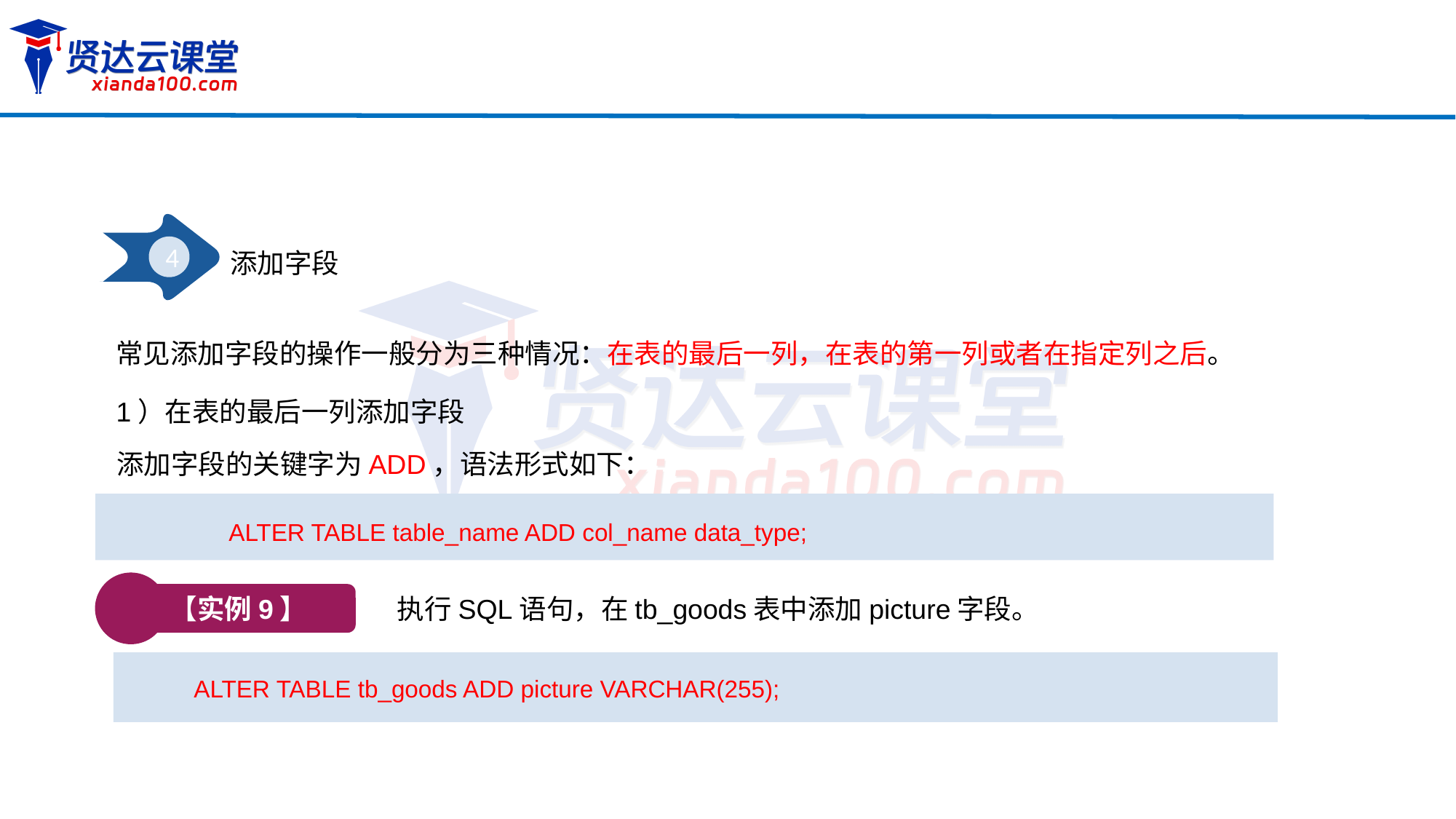

4
添加字段
常见添加字段的操作一般分为三种情况：在表的最后一列，在表的第一列或者在指定列之后。
1）在表的最后一列添加字段
添加字段的关键字为ADD，语法形式如下：

ALTER TABLE table_name ADD col_name data_type;

【实例9】
执行SQL语句，在tb_goods表中添加picture字段。

ALTER TABLE tb_goods ADD picture VARCHAR(255);